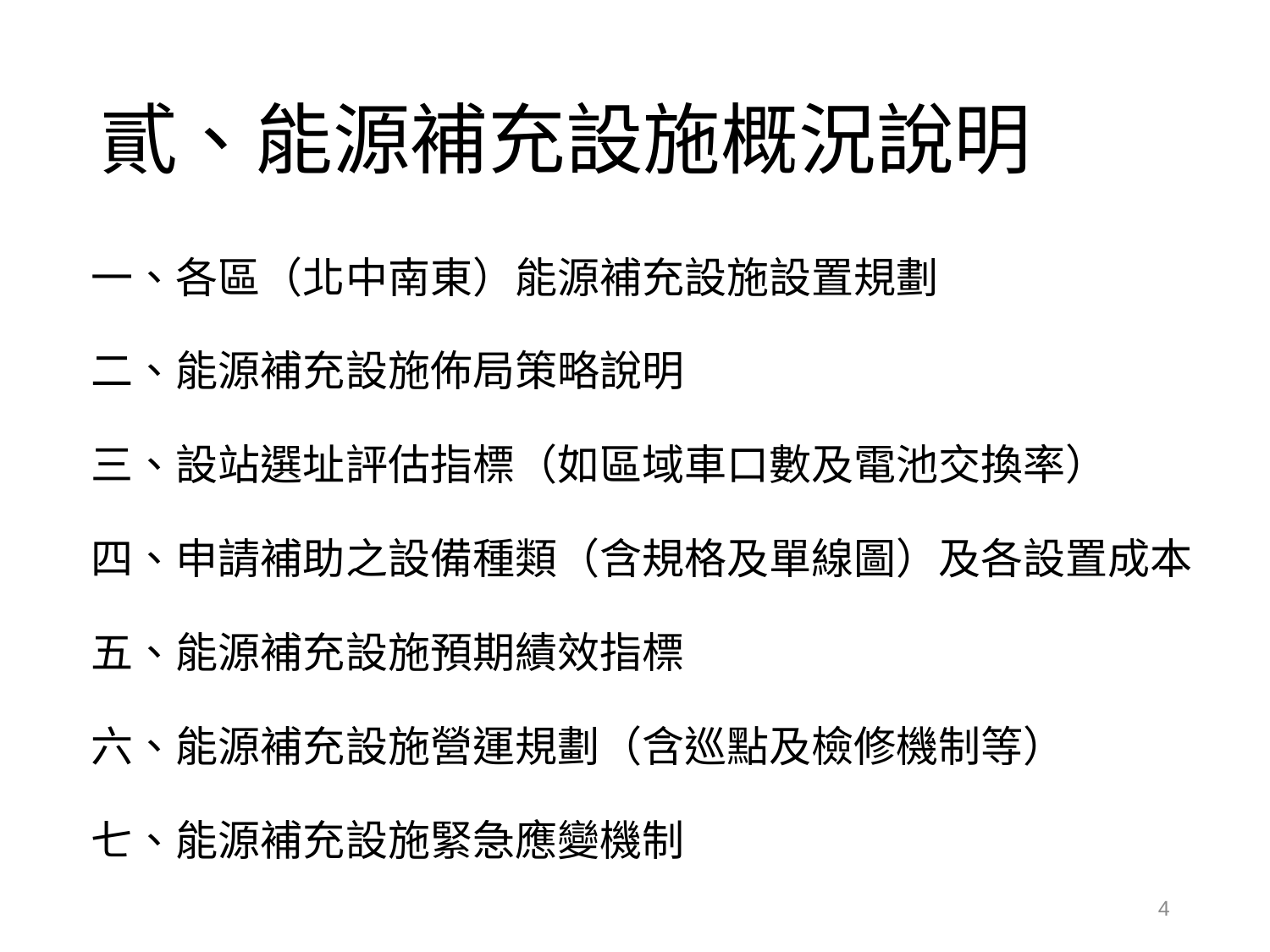

# 貳、能源補充設施概況說明
一、各區（北中南東）能源補充設施設置規劃
二、能源補充設施佈局策略說明
三、設站選址評估指標（如區域車口數及電池交換率）
四、申請補助之設備種類（含規格及單線圖）及各設置成本
五、能源補充設施預期績效指標
六、能源補充設施營運規劃（含巡點及檢修機制等）
七、能源補充設施緊急應變機制
4